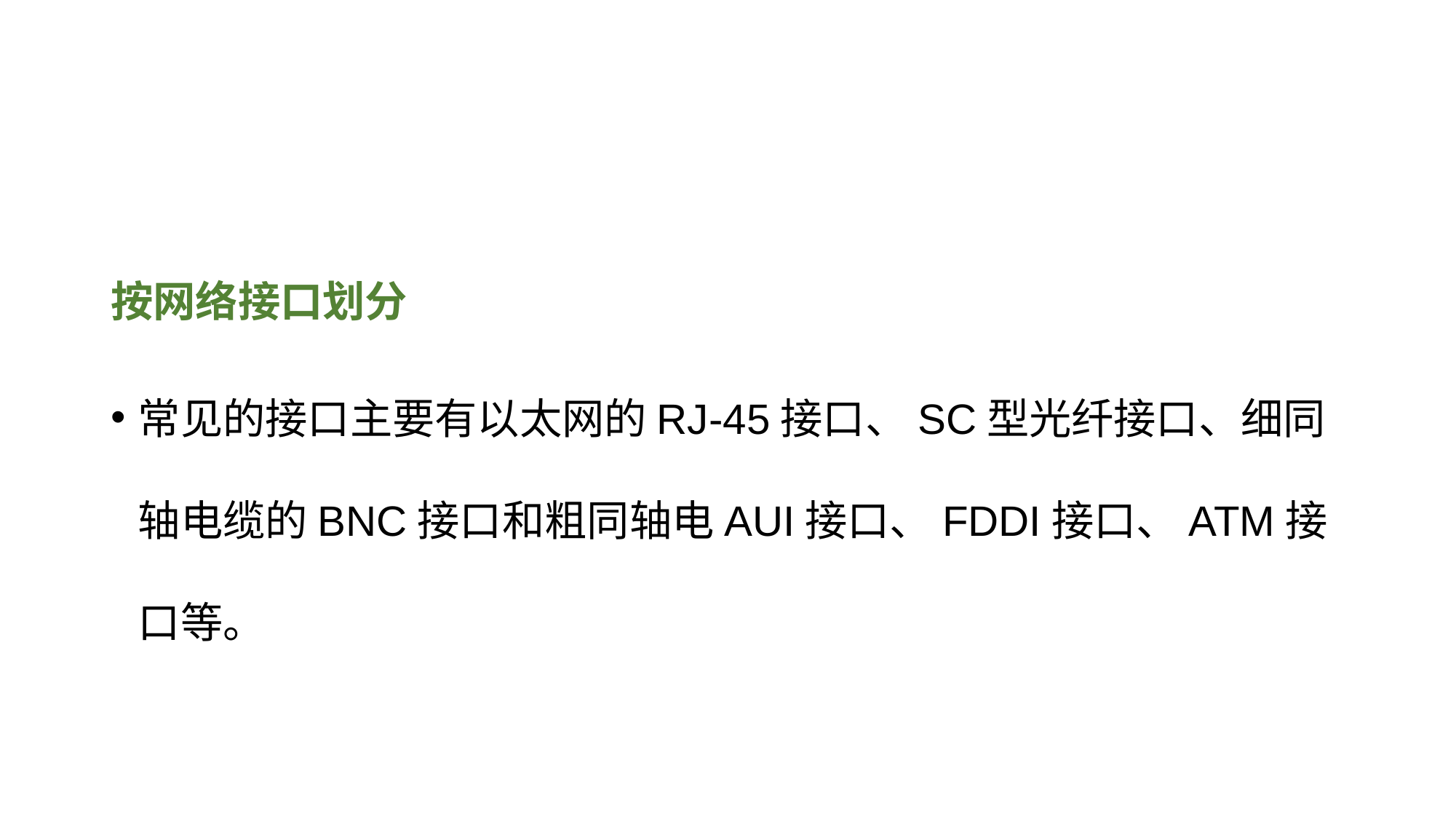

按网络接口划分
常见的接口主要有以太网的RJ-45接口、SC型光纤接口、细同轴电缆的BNC接口和粗同轴电AUI接口、FDDI接口、ATM接口等。